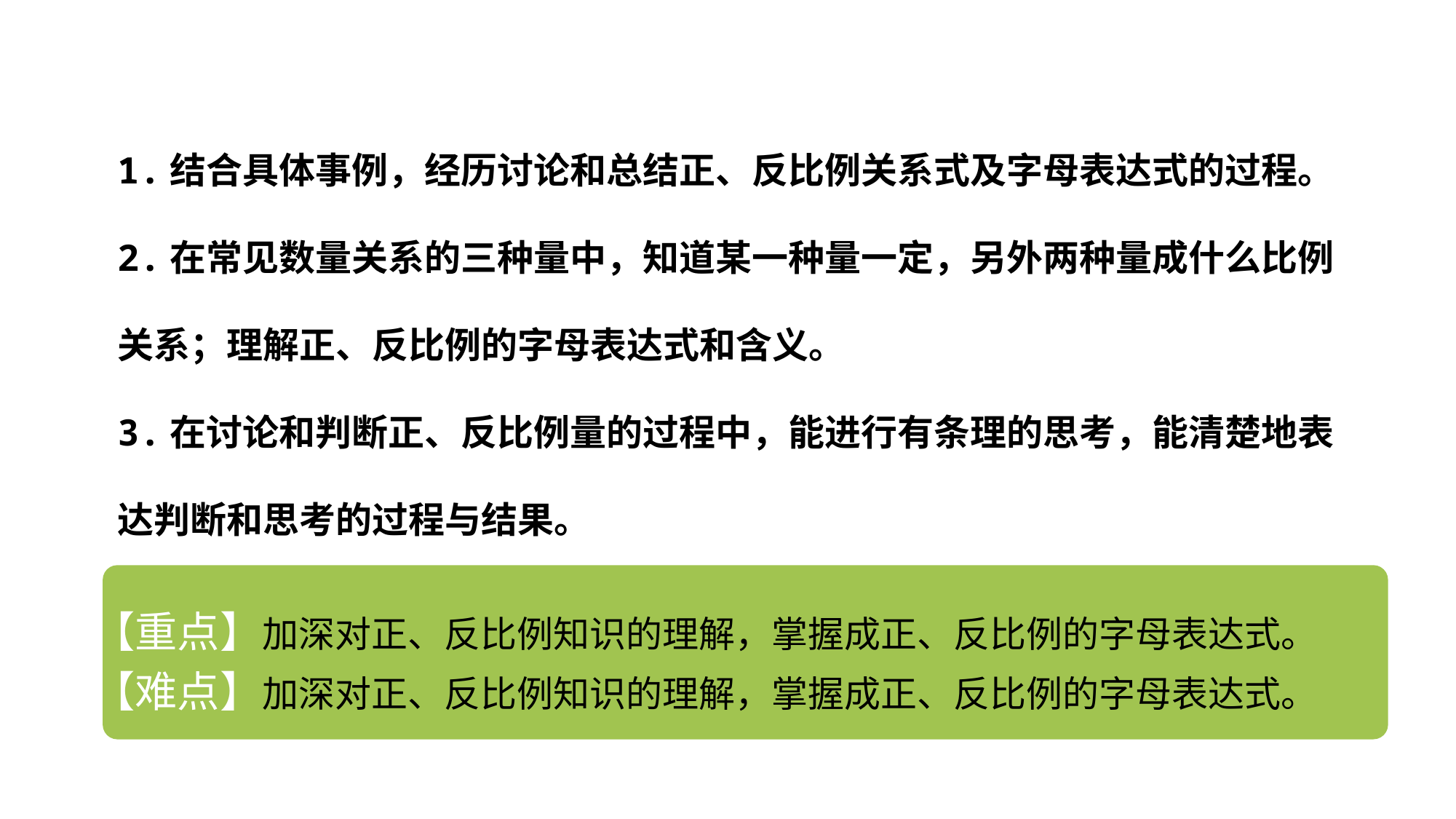

1.结合具体事例，经历讨论和总结正、反比例关系式及字母表达式的过程。
2.在常见数量关系的三种量中，知道某一种量一定，另外两种量成什么比例关系；理解正、反比例的字母表达式和含义。
3.在讨论和判断正、反比例量的过程中，能进行有条理的思考，能清楚地表达判断和思考的过程与结果。

【重点】加深对正、反比例知识的理解，掌握成正、反比例的字母表达式。
【难点】加深对正、反比例知识的理解，掌握成正、反比例的字母表达式。